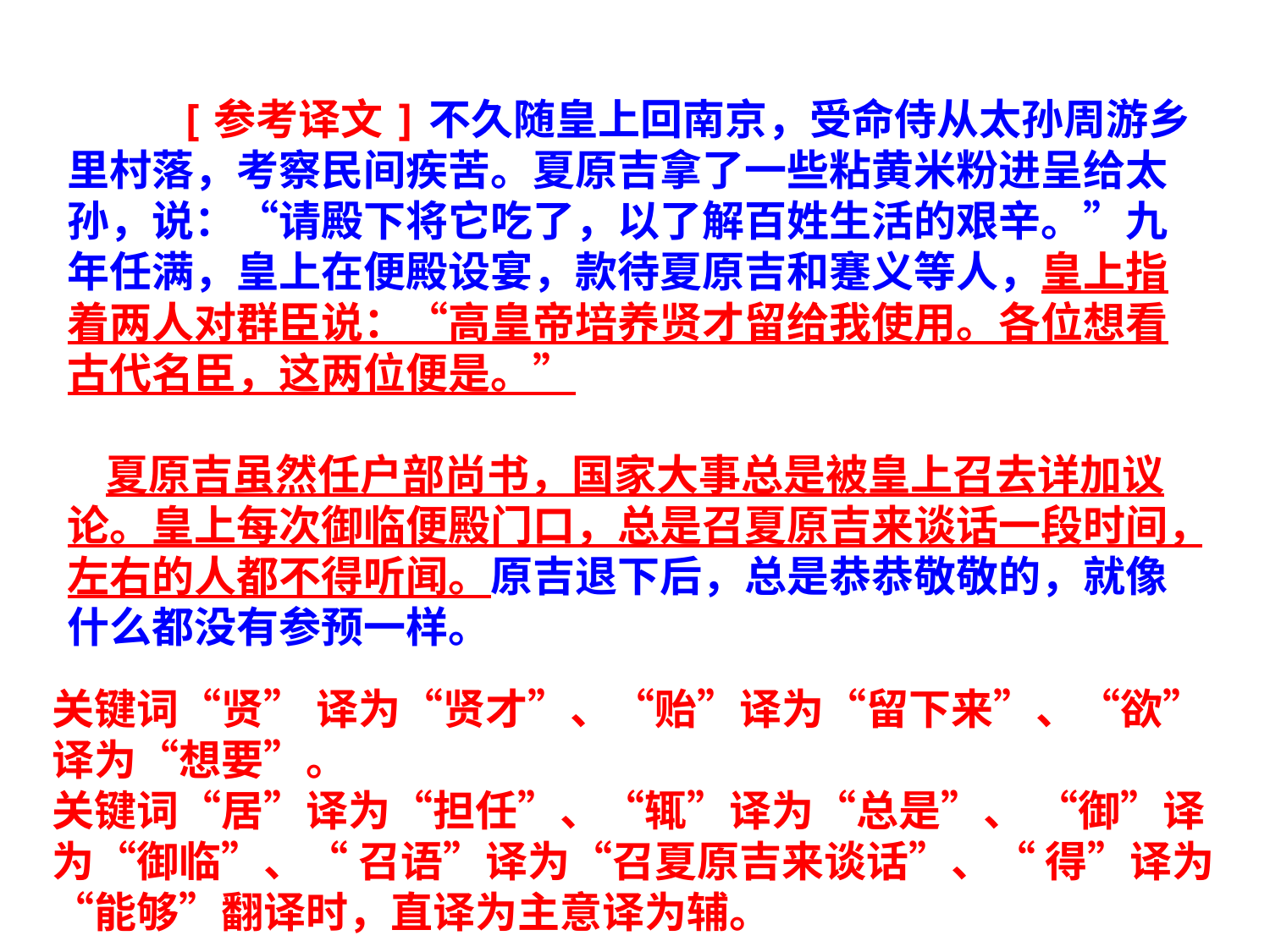

[参考译文]不久随皇上回南京，受命侍从太孙周游乡里村落，考察民间疾苦。夏原吉拿了一些粘黄米粉进呈给太孙，说：“请殿下将它吃了，以了解百姓生活的艰辛。”九年任满，皇上在便殿设宴，款待夏原吉和蹇义等人，皇上指着两人对群臣说：“高皇帝培养贤才留给我使用。各位想看古代名臣，这两位便是。”

   夏原吉虽然任户部尚书，国家大事总是被皇上召去详加议论。皇上每次御临便殿门口，总是召夏原吉来谈话一段时间，左右的人都不得听闻。原吉退下后，总是恭恭敬敬的，就像什么都没有参预一样。
关键词“贤” 译为“贤才”、“贻”译为“留下来”、“欲”译为“想要”。
关键词“居”译为“担任”、“辄”译为“总是”、 “御”译为“御临”、“ 召语”译为“召夏原吉来谈话”、“ 得”译为“能够”翻译时，直译为主意译为辅。